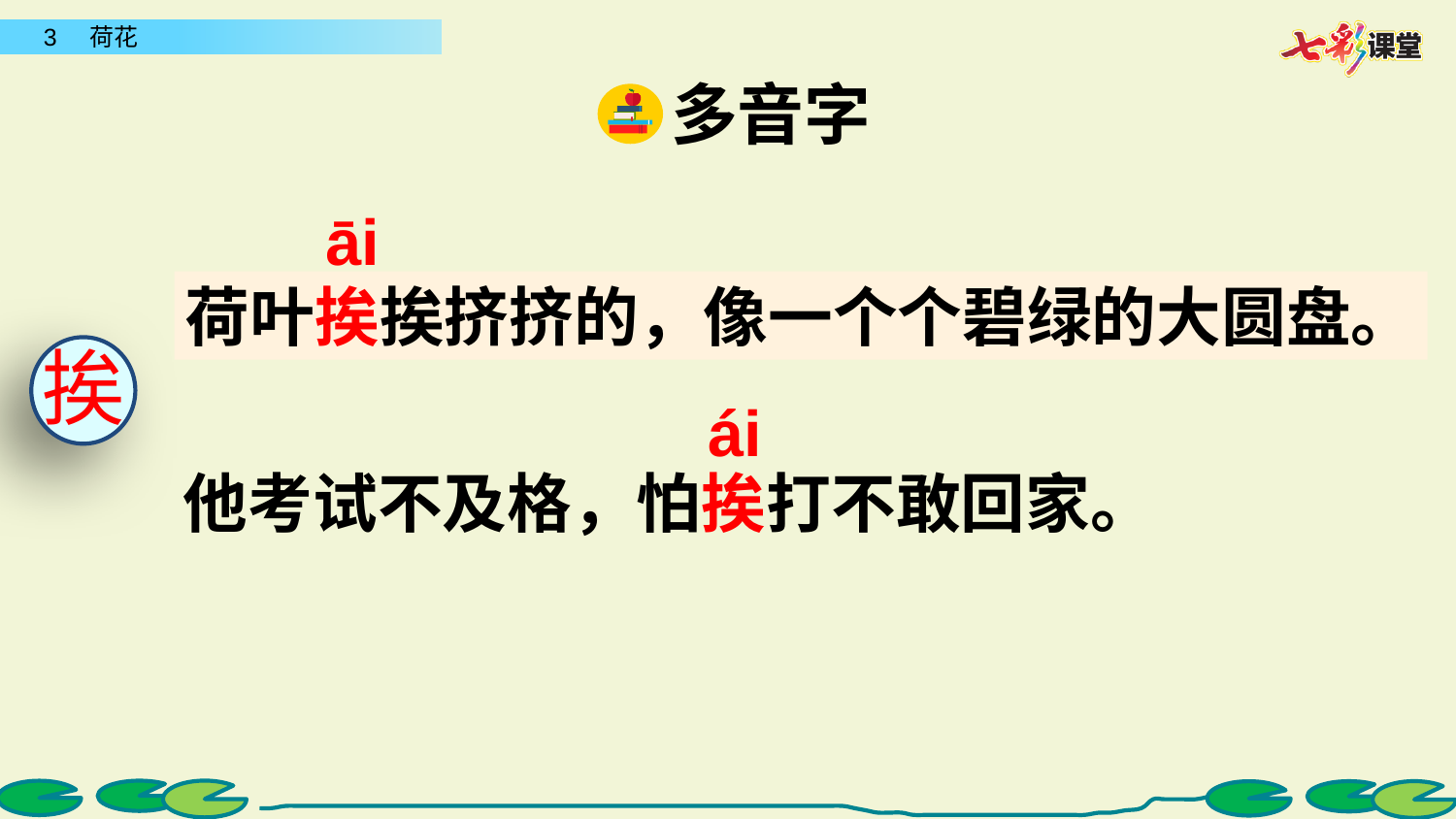

多音字

āi
荷叶挨挨挤挤的，像一个个碧绿的大圆盘。
挨

ái
他考试不及格，怕挨打不敢回家。